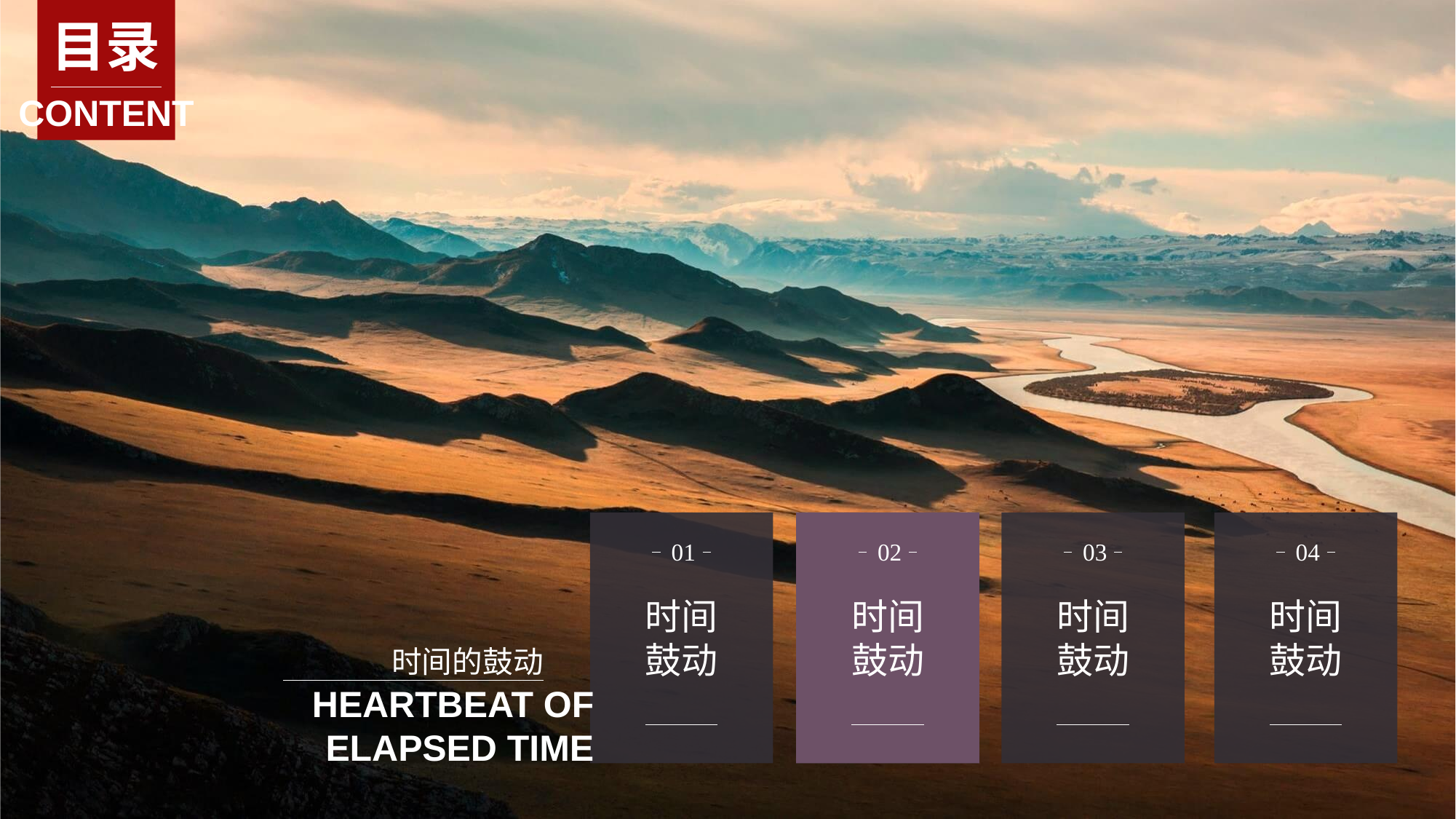

目录
CONTENT

01
02
03
04
时间
鼓动
时间
鼓动
时间
鼓动
时间
鼓动
时间的鼓动
HEARTBEAT OF
 ELAPSED TIME